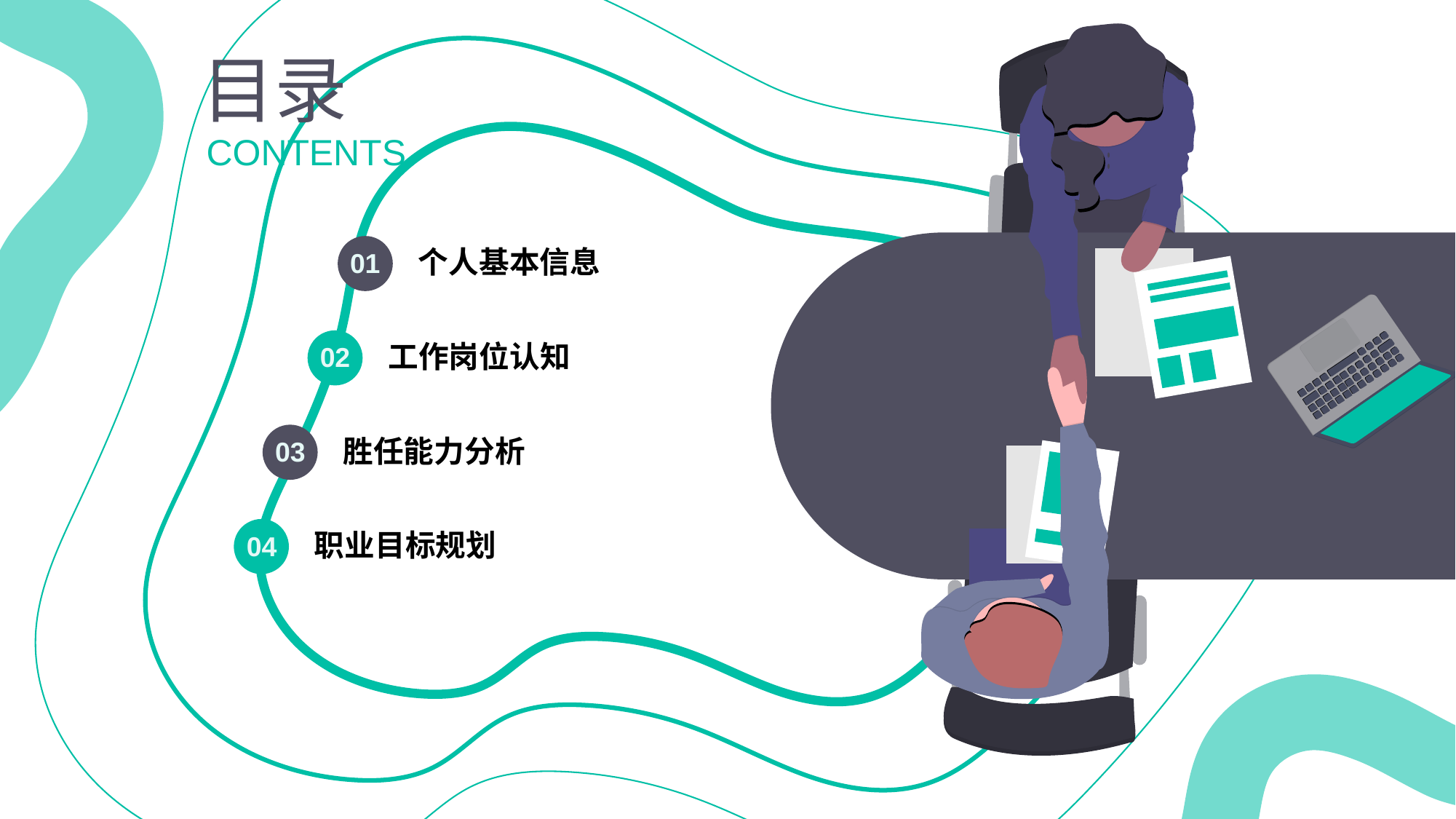

目录

CONTENTS

个人基本信息
01

工作岗位认知
02

胜任能力分析
03

职业目标规划
04